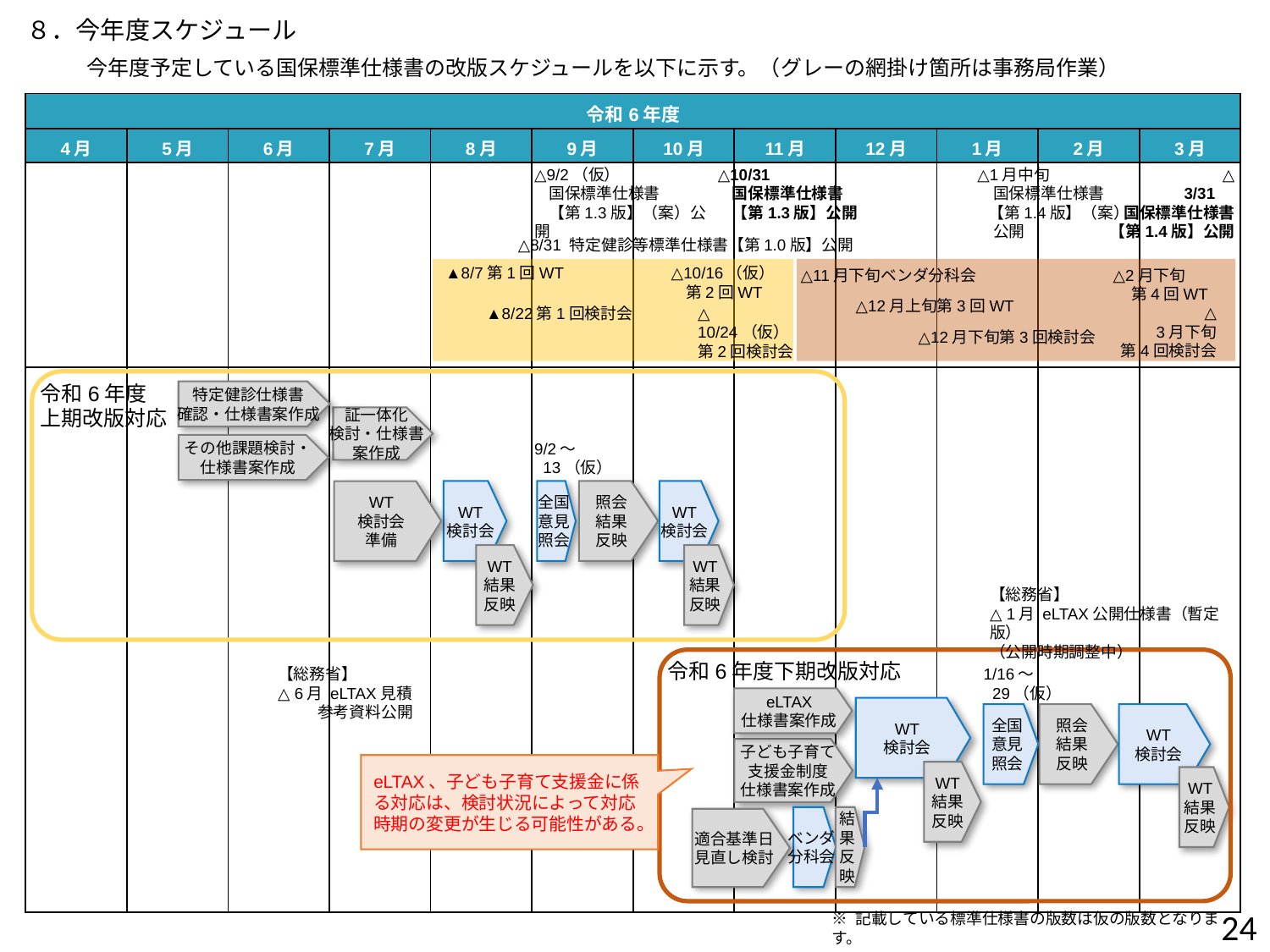

８．今年度スケジュール
今年度予定している国保標準仕様書の改版スケジュールを以下に示す。（グレーの網掛け箇所は事務局作業）
| 令和6年度 | 令和4年度 |  |  |  |  |  |  |  |  |  |  |
| --- | --- | --- | --- | --- | --- | --- | --- | --- | --- | --- | --- |
| 4月 | 5月 | 6月 | 7月 | 8月 | 9月 | 10月 | 11月 | 12月 | 1月 | 2月 | 3月 |
|  |  |  |  |  |  |  |  |  |  |  |  |
|  |  |  |  |  |  |  |  |  |  |  |  |
△9/2（仮）
   国保標準仕様書
   【第1.3版】（案）公開
△10/31
   国保標準仕様書
   【第1.3版】公開
△1月中旬
　国保標準仕様書
  【第1.4版】（案）
　公開
△
3/31
国保標準仕様書
  【第1.4版】公開
△8/31 特定健診等標準仕様書【第1.0版】公開
▲8/7第1回WT
△10/16（仮）
   第2回WT

△2月下旬
    第4回WT
△11月下旬ベンダ分科会
△12月上旬第3回WT
▲8/22第1回検討会
△
10/24（仮）
第2回検討会
△
3月下旬
第4回検討会
△12月下旬第3回検討会
令和6年度
上期改版対応
特定健診仕様書
確認・仕様書案作成
証一体化
検討・仕様書
案作成
9/2～
  13（仮）
その他課題検討・
仕様書案作成
WT
検討会
全国
意見
照会
照会
結果
反映
WT
検討会
WT
検討会
準備
WT
結果
反映
WT
結果
反映
【総務省】
△ 1月 eLTAX公開仕様書（暫定版）
（公開時期調整中）
令和6年度下期改版対応
1/16～
  29（仮）
【総務省】
△ 6月 eLTAX見積
          参考資料公開
eLTAX
仕様書案作成
WT
検討会
全国
意見
照会
照会
結果
反映
WT
検討会
子ども子育て
支援金制度
仕様書案作成
eLTAX、子ども子育て支援金に係る対応は、検討状況によって対応時期の変更が生じる可能性がある。
WT
結果
反映
WT
結果
反映
ベンダ
分科会
結
果
反
映
適合基準日
見直し検討
24
※ 記載している標準仕様書の版数は仮の版数となります。